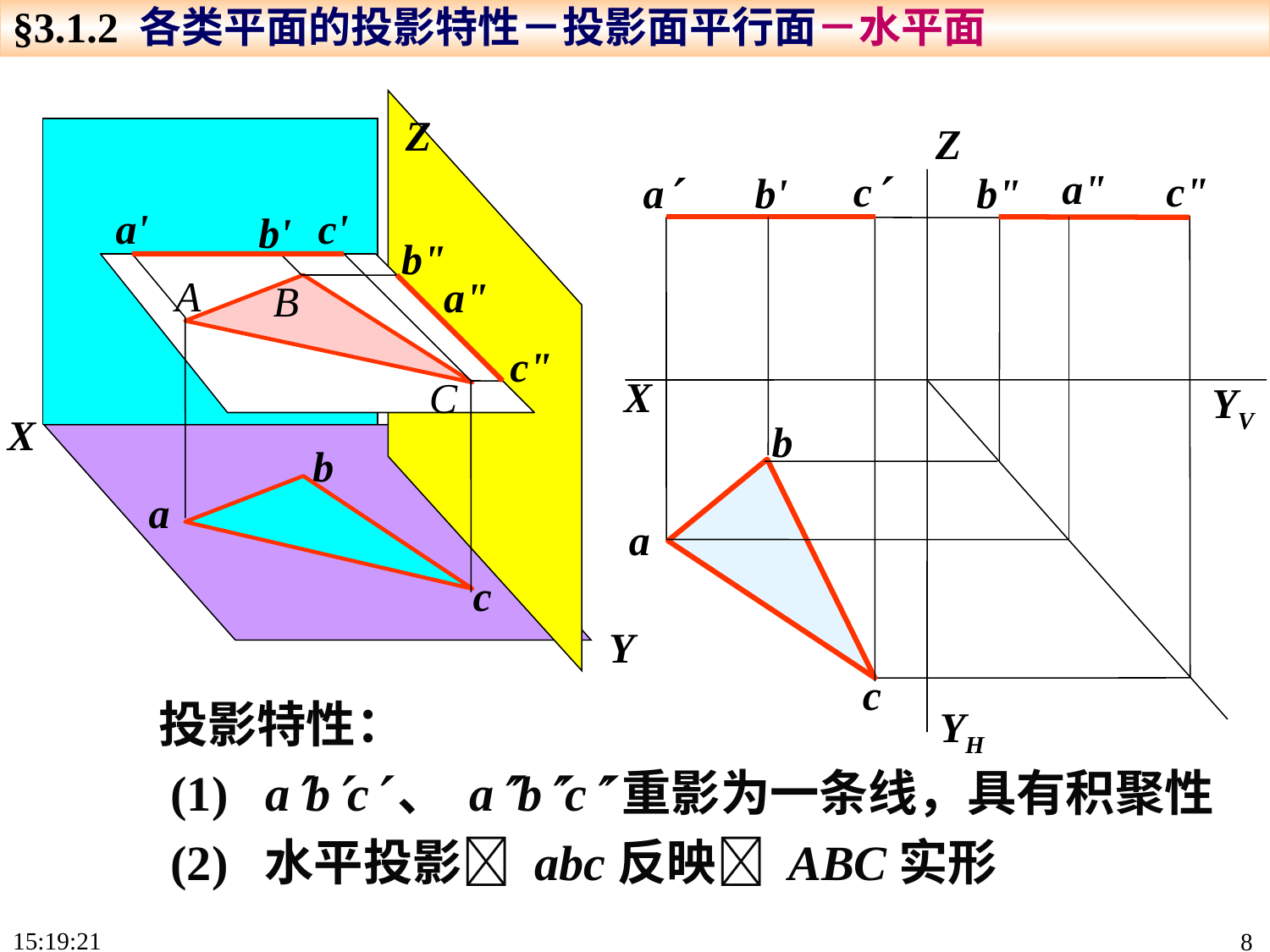

§3.1.2 各类平面的投影特性－投影面平行面－水平面
Z

X

Y
Z
a"
c′
c"
a′
b'
b"

b

a

c

X
YV
YH
a'
c'
b'
b"

a"

c"

b

a
c

A
B

C
           投影特性：
            (1)   a′b′c′、 a″b″c″重影为一条线，具有积聚性
            (2)  水平投影Δ abc反映Δ ABC实形
15:19:21
8